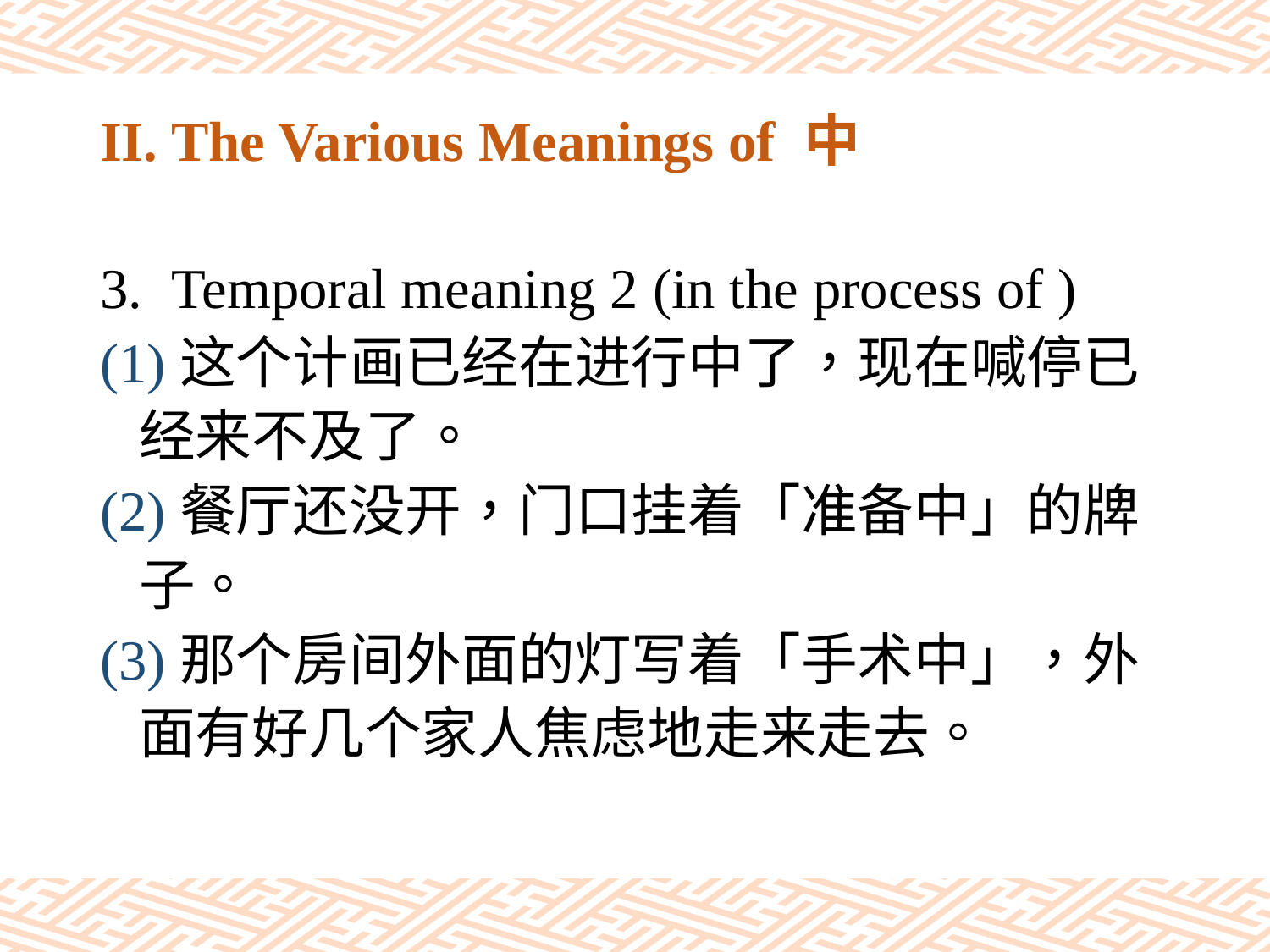

# II. The Various Meanings of 中
Temporal meaning 2 (in the process of )
(1)这个计画已经在进行中了，现在喊停已
  经来不及了。
(2)餐厅还没开，门口挂着「准备中」的牌
  子。
(3)那个房间外面的灯写着「手术中」，外
  面有好几个家人焦虑地走来走去。